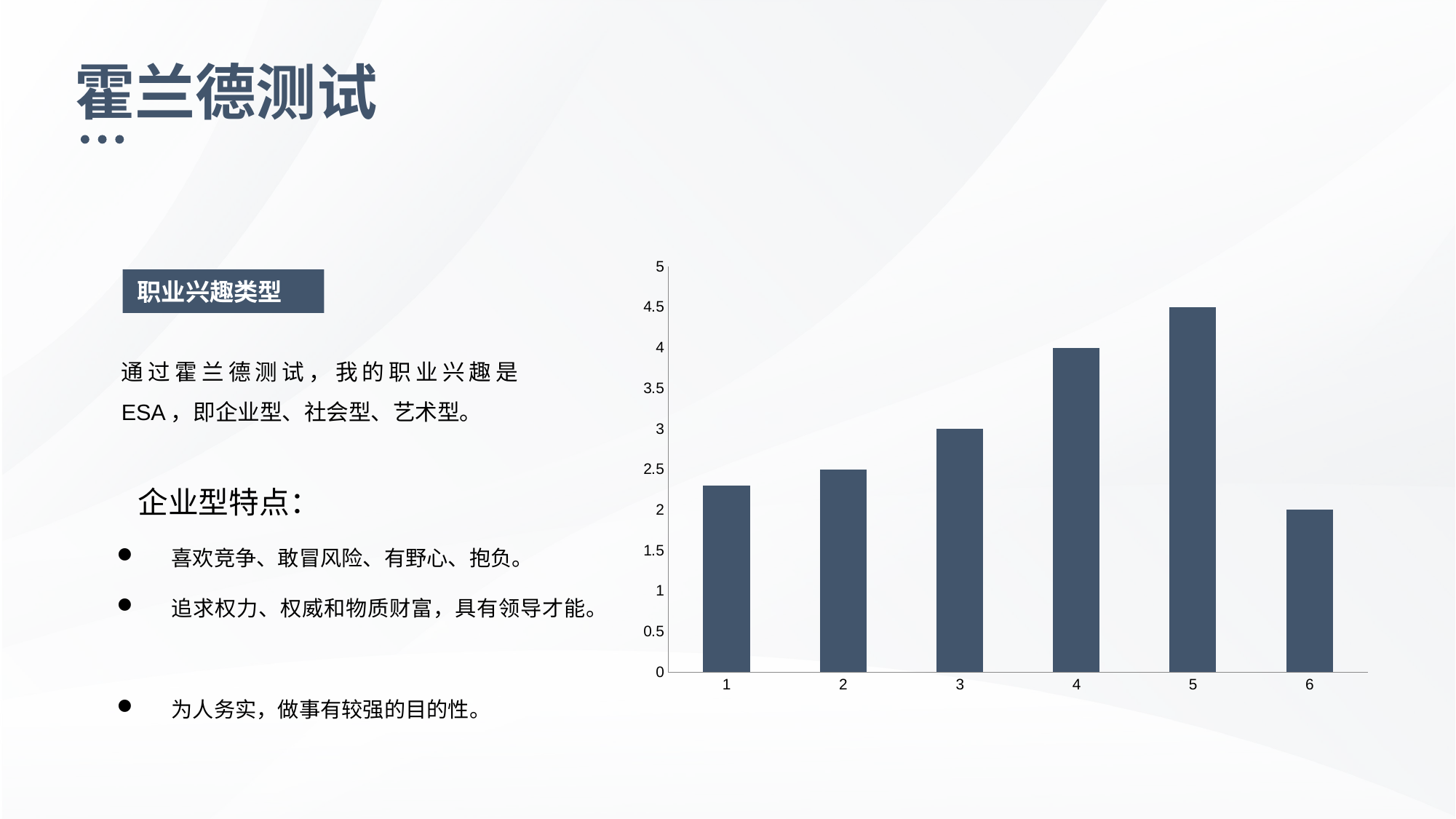

霍兰德测试

### Chart

| Category |  |
|---|---|
职业兴趣类型
通过霍兰德测试，我的职业兴趣是ESA，即企业型、社会型、艺术型。

  企业型特点：
喜欢竞争、敢冒风险、有野心、抱负。
追求权力、权威和物质财富，具有领导才能。
为人务实，做事有较强的目的性。